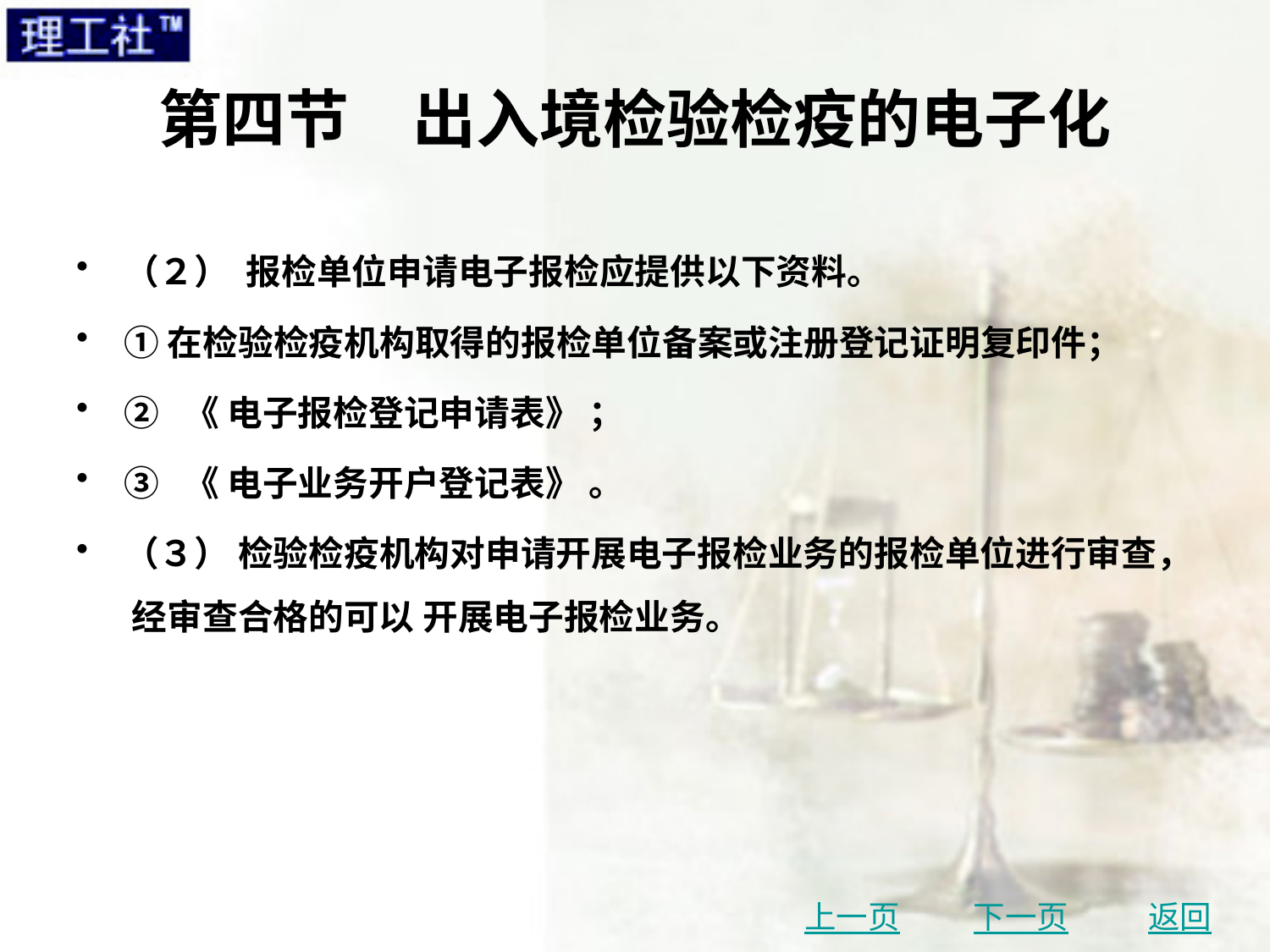

# 第四节　出入境检验检疫的电子化
（２）  报检单位申请电子报检应提供以下资料。
①在检验检疫机构取得的报检单位备案或注册登记证明复印件；
②  《 电子报检登记申请表》 ；
③  《 电子业务开户登记表》 。
（３） 检验检疫机构对申请开展电子报检业务的报检单位进行审查，  经审查合格的可以 开展电子报检业务。

上一页
下一页
返回